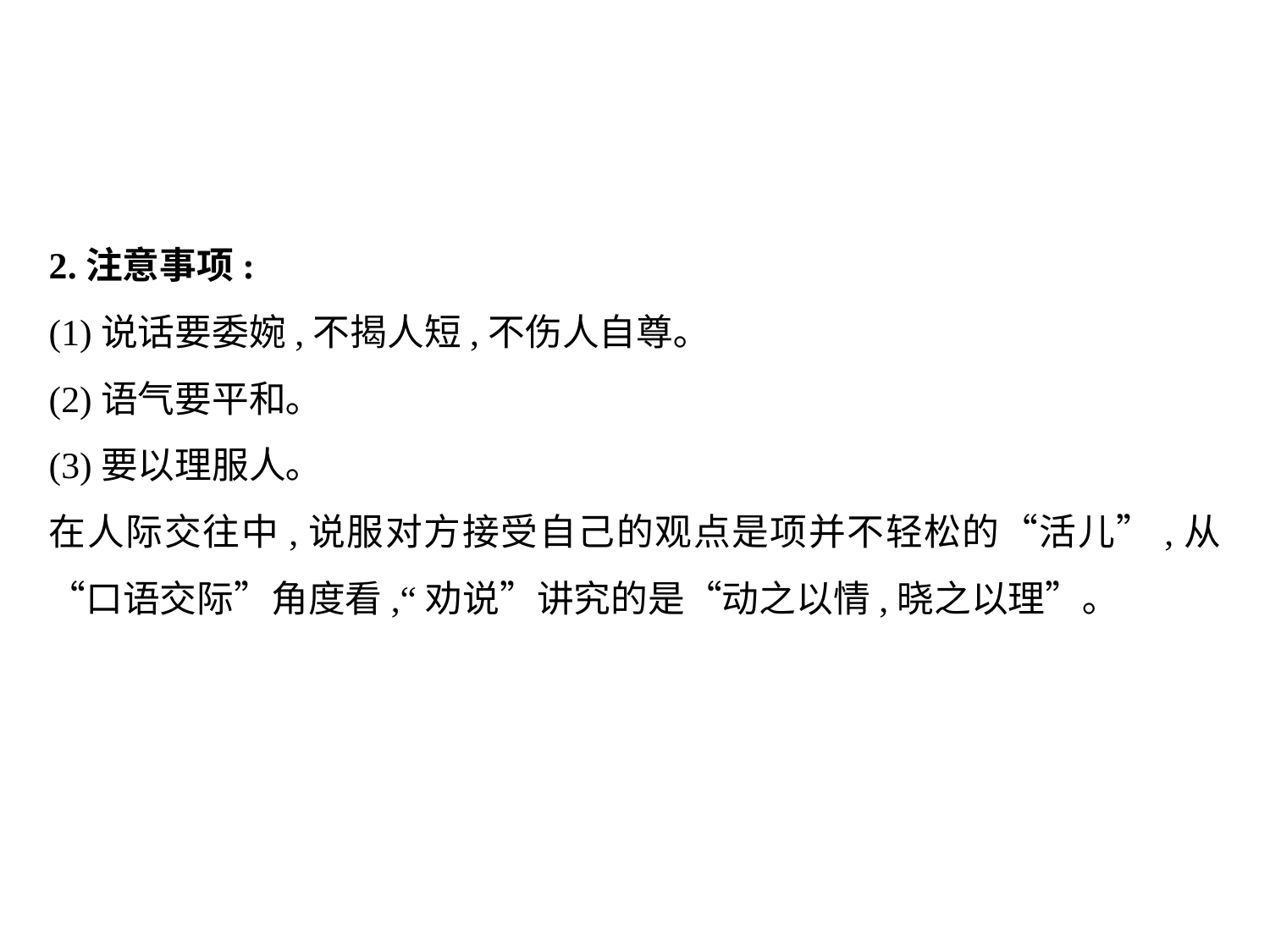

2.注意事项:
(1)说话要委婉,不揭人短,不伤人自尊｡
(2)语气要平和｡
(3)要以理服人｡
在人际交往中,说服对方接受自己的观点是项并不轻松的“活儿”,从“口语交际”角度看,“劝说”讲究的是“动之以情,晓之以理”｡